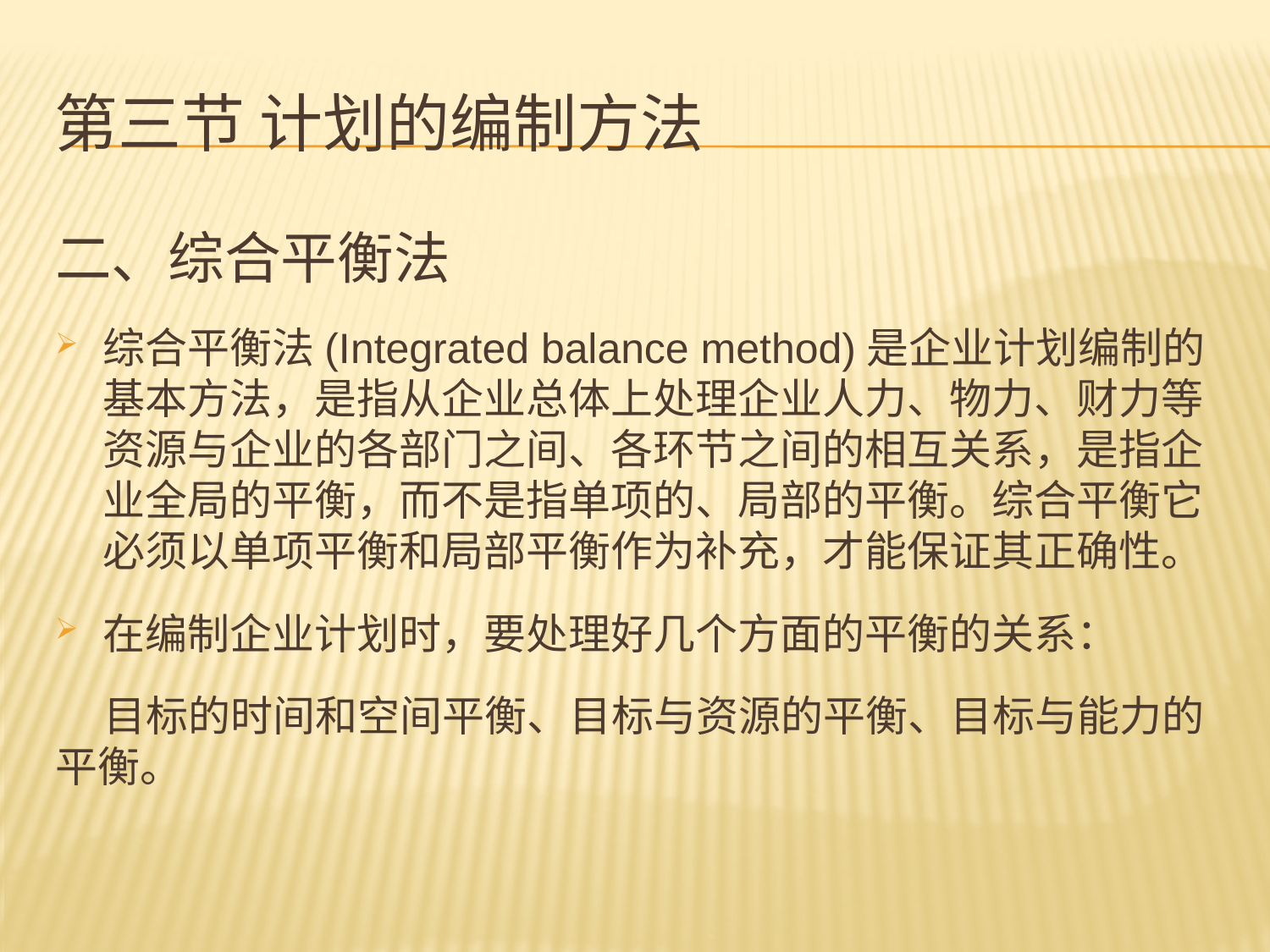

# 第三节 计划的编制方法
二、综合平衡法
综合平衡法(Integrated balance method)是企业计划编制的基本方法，是指从企业总体上处理企业人力、物力、财力等资源与企业的各部门之间、各环节之间的相互关系，是指企业全局的平衡，而不是指单项的、局部的平衡。综合平衡它必须以单项平衡和局部平衡作为补充，才能保证其正确性。
在编制企业计划时，要处理好几个方面的平衡的关系：
    目标的时间和空间平衡、目标与资源的平衡、目标与能力的平衡。